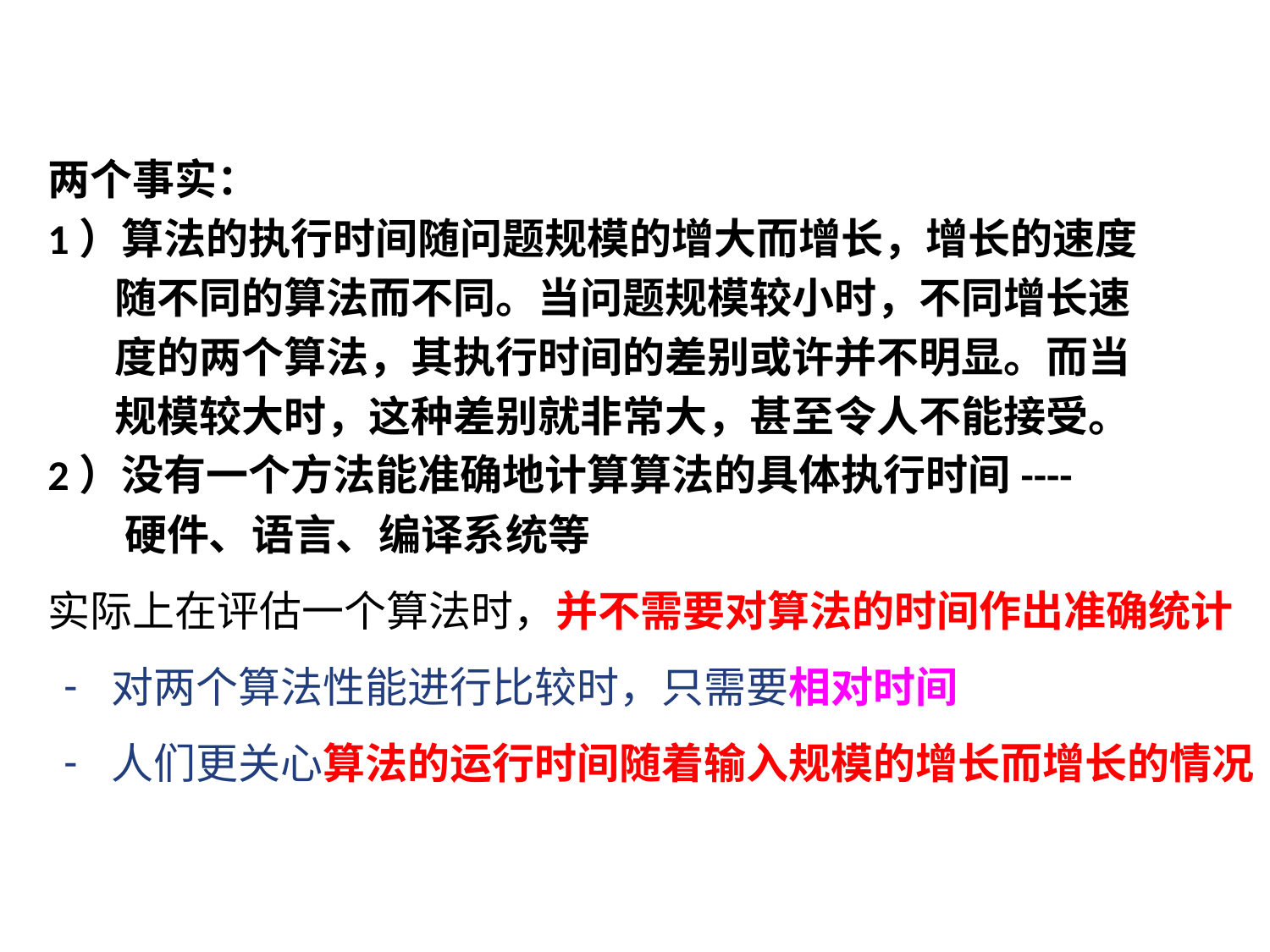

两个事实：
1）算法的执行时间随问题规模的增大而增长，增长的速度
      随不同的算法而不同。当问题规模较小时，不同增长速
      度的两个算法，其执行时间的差别或许并不明显。而当
      规模较大时，这种差别就非常大，甚至令人不能接受。
2）没有一个方法能准确地计算算法的具体执行时间----
       硬件、语言、编译系统等
实际上在评估一个算法时，并不需要对算法的时间作出准确统计
对两个算法性能进行比较时，只需要相对时间
人们更关心算法的运行时间随着输入规模的增长而增长的情况